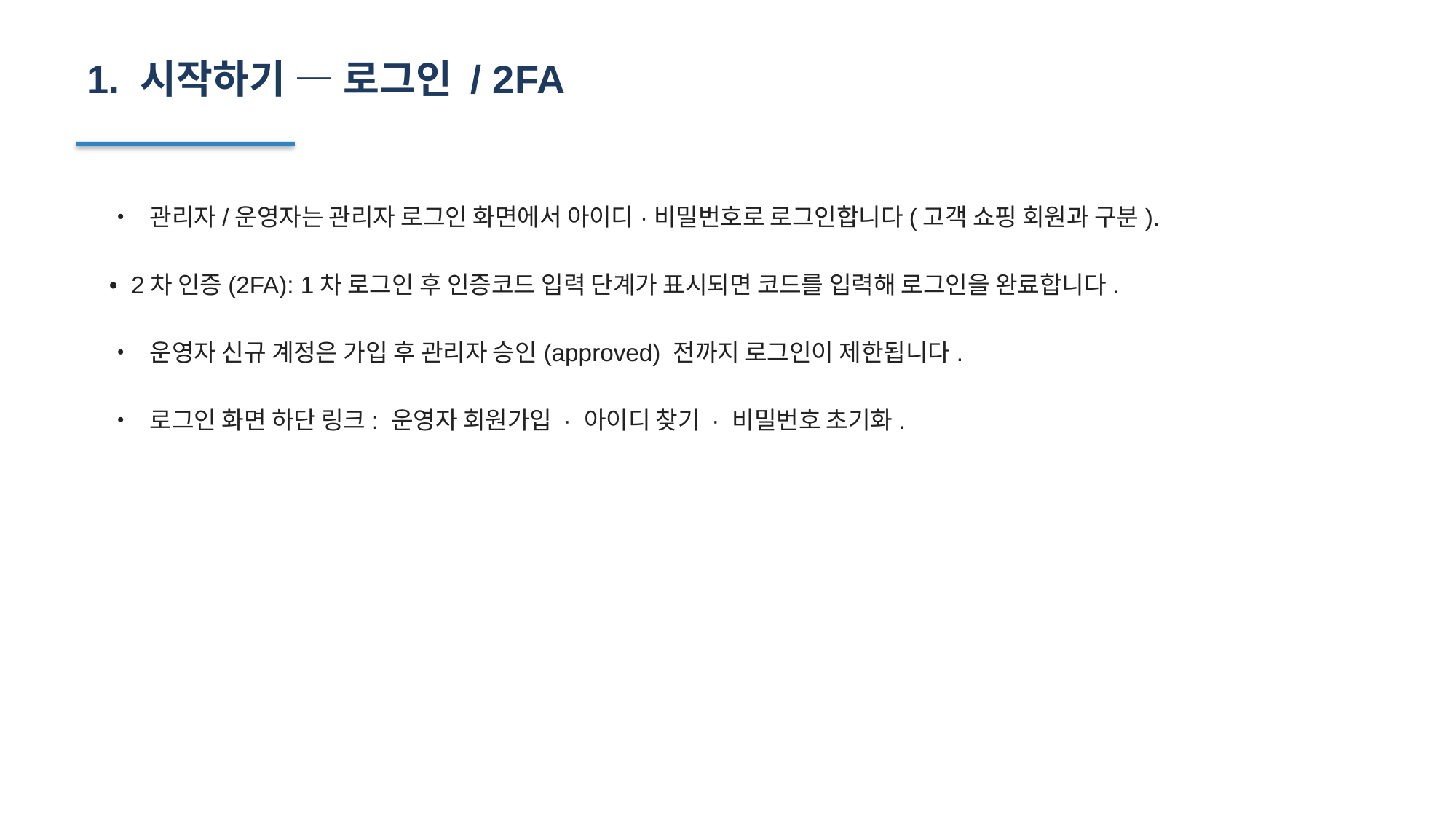

1. 시작하기 — 로그인 / 2FA

•  관리자/운영자는 관리자 로그인 화면에서 아이디·비밀번호로 로그인합니다(고객 쇼핑 회원과 구분).
•  2차 인증(2FA): 1차 로그인 후 인증코드 입력 단계가 표시되면 코드를 입력해 로그인을 완료합니다.
•  운영자 신규 계정은 가입 후 관리자 승인(approved) 전까지 로그인이 제한됩니다.
•  로그인 화면 하단 링크: 운영자 회원가입 · 아이디 찾기 · 비밀번호 초기화.